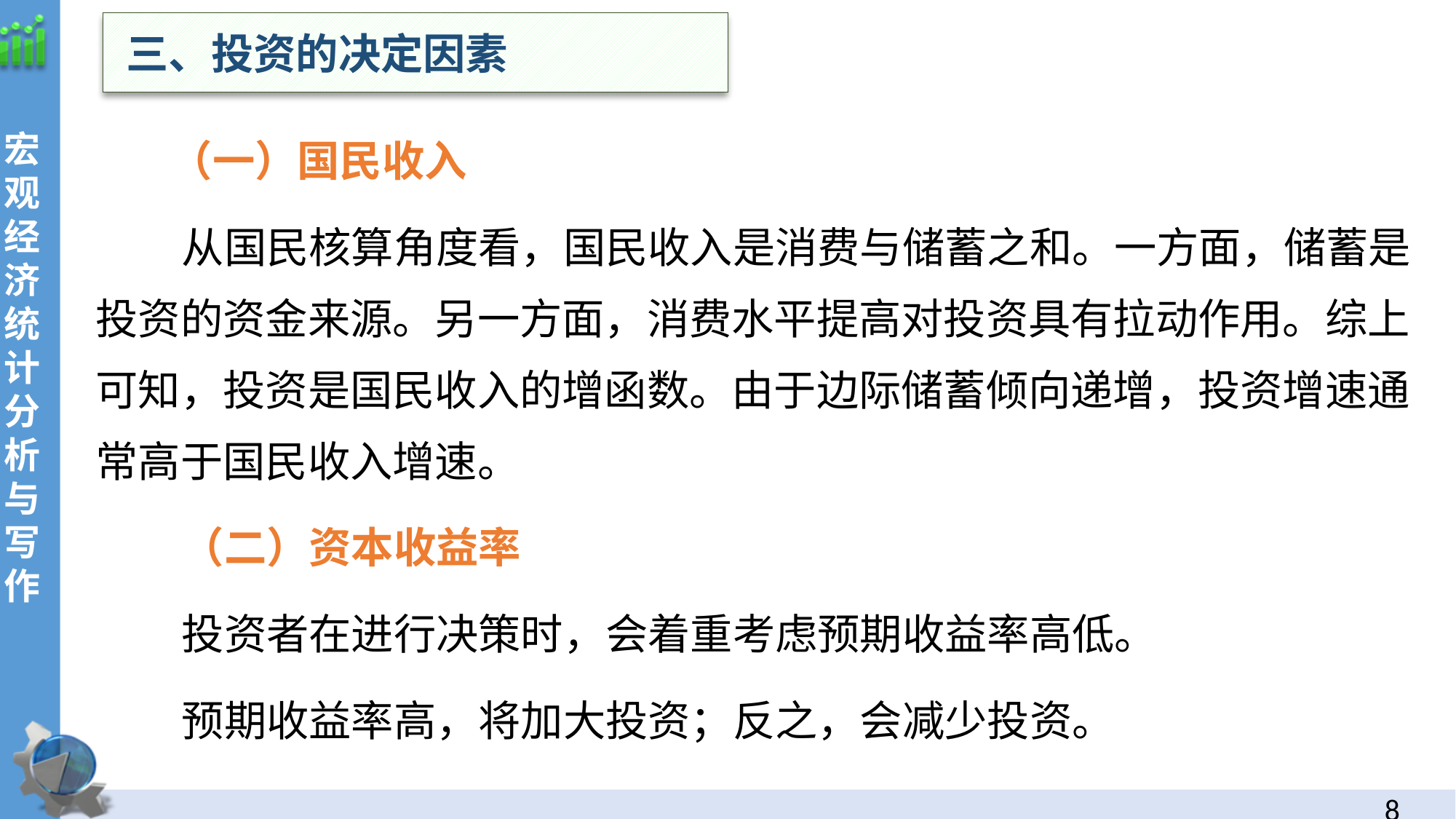

三、投资的决定因素
        （一）国民收入
从国民核算角度看，国民收入是消费与储蓄之和。一方面，储蓄是投资的资金来源。另一方面，消费水平提高对投资具有拉动作用。综上可知，投资是国民收入的增函数。由于边际储蓄倾向递增，投资增速通常高于国民收入增速。
（二）资本收益率
投资者在进行决策时，会着重考虑预期收益率高低。
预期收益率高，将加大投资；反之，会减少投资。

8